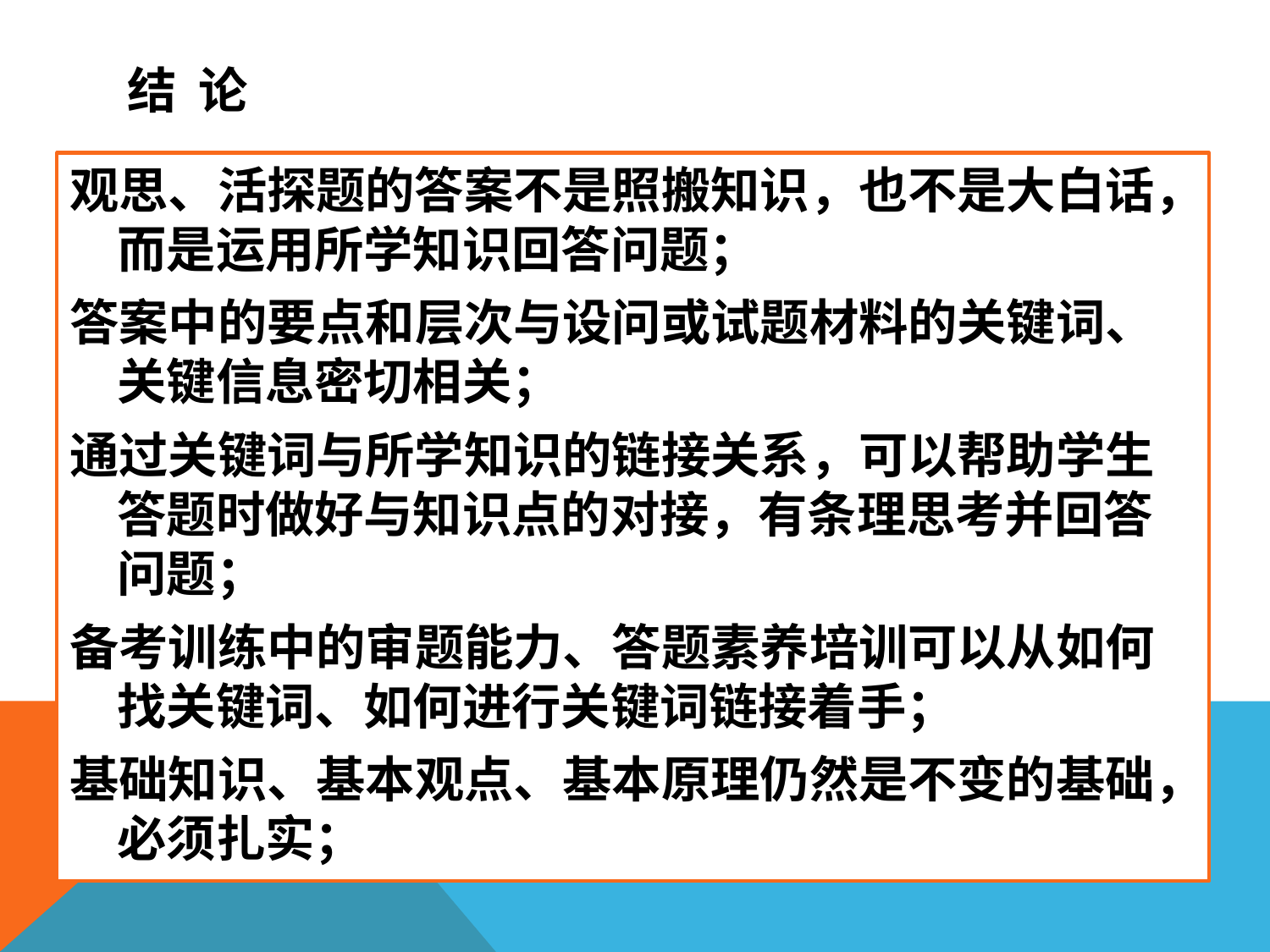

# 结  论
观思、活探题的答案不是照搬知识，也不是大白话，而是运用所学知识回答问题；
答案中的要点和层次与设问或试题材料的关键词、关键信息密切相关；
通过关键词与所学知识的链接关系，可以帮助学生答题时做好与知识点的对接，有条理思考并回答问题；
备考训练中的审题能力、答题素养培训可以从如何找关键词、如何进行关键词链接着手；
基础知识、基本观点、基本原理仍然是不变的基础，必须扎实；